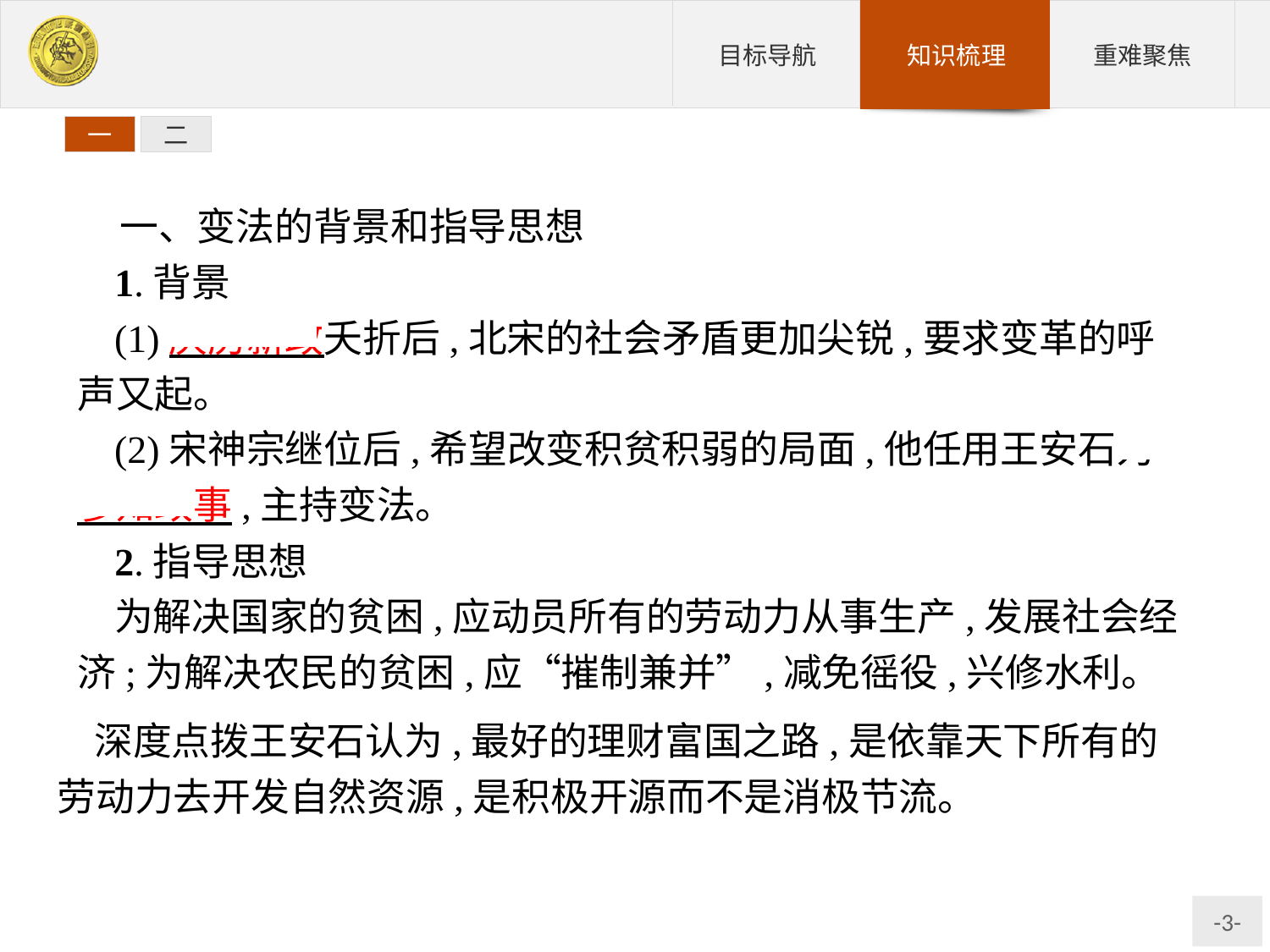

一
二
一、变法的背景和指导思想
1.背景
(1)庆历新政夭折后,北宋的社会矛盾更加尖锐,要求变革的呼声又起。
(2)宋神宗继位后,希望改变积贫积弱的局面,他任用王安石为参知政事,主持变法。
2.指导思想
为解决国家的贫困,应动员所有的劳动力从事生产,发展社会经济;为解决农民的贫困,应“摧制兼并”,减免徭役,兴修水利。

深度点拨王安石认为,最好的理财富国之路,是依靠天下所有的劳动力去开发自然资源,是积极开源而不是消极节流。